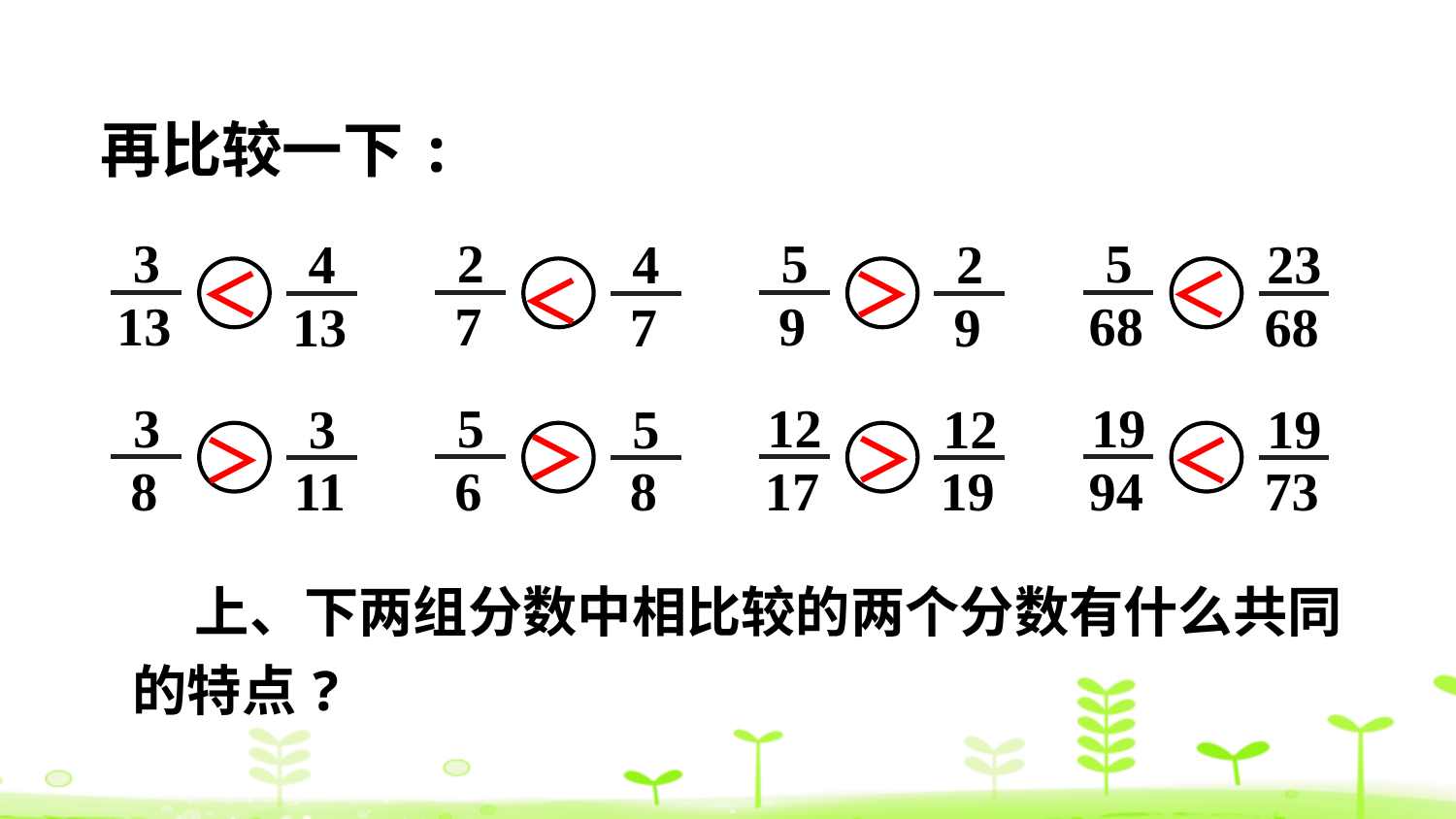

再比较一下:
3
13
4
13

2
7
4
7

5
9
2
9

5
68
23
68

＜
＞
＜
＜
3
8
3
11

5
6
5
8

12
17
12
19

19
94
19
73

＞
＞
＞
＜
    上、下两组分数中相比较的两个分数有什么共同的特点?